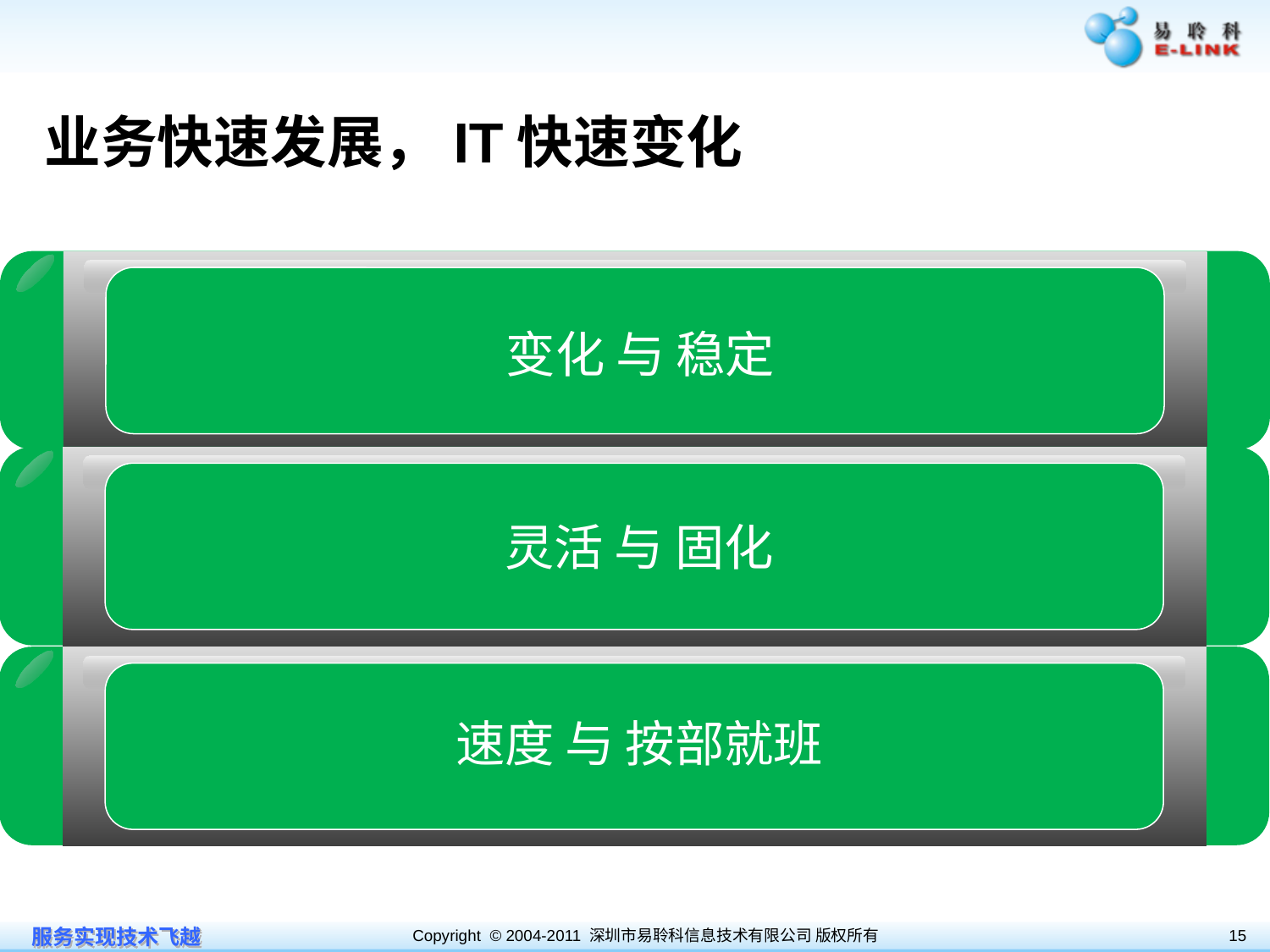

# 业务快速发展，IT快速变化

变化 与 稳定

灵活 与 固化

速度 与 按部就班
15